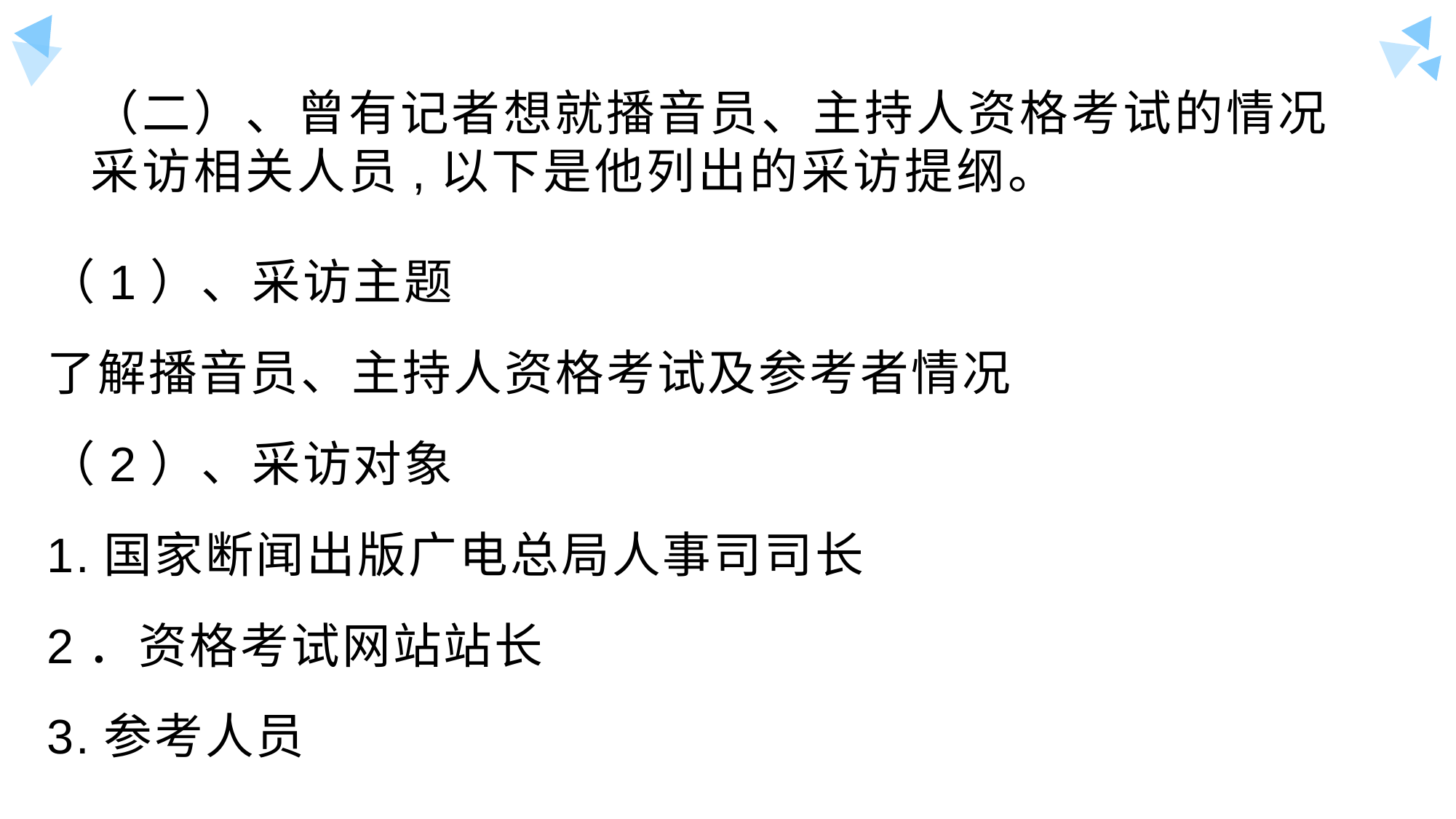

# （二）、曾有记者想就播音员、主持人资格考试的情况采访相关人员,以下是他列出的采访提纲。
（1）、采访主题
了解播音员、主持人资格考试及参考者情况
（2）、采访对象
1.国家断闻出版广电总局人事司司长
2．资格考试网站站长
3.参考人员